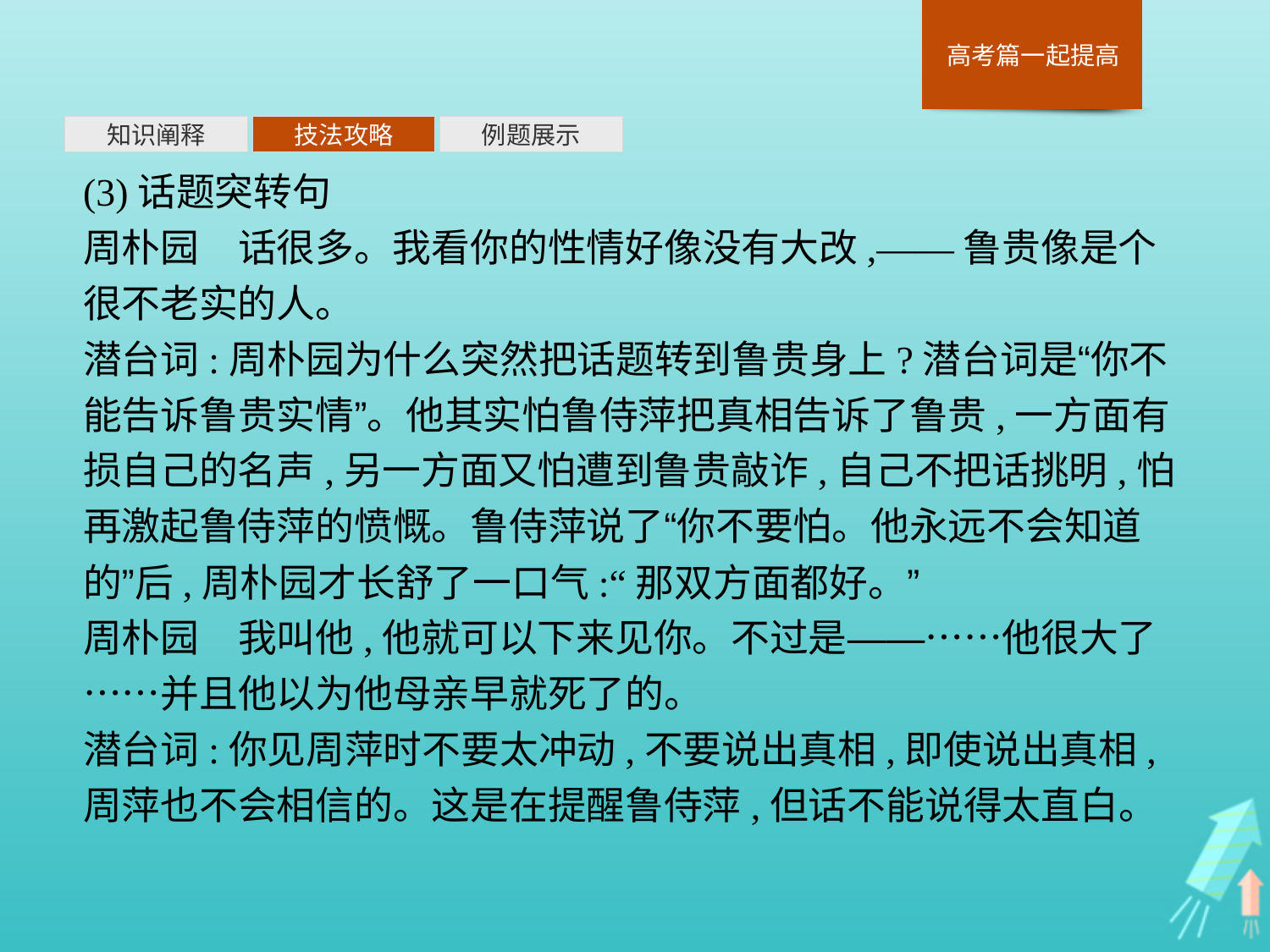

知识阐释
技法攻略
例题展示
(3)话题突转句
周朴园　话很多。我看你的性情好像没有大改,——鲁贵像是个很不老实的人。
潜台词:周朴园为什么突然把话题转到鲁贵身上?潜台词是“你不能告诉鲁贵实情”。他其实怕鲁侍萍把真相告诉了鲁贵,一方面有损自己的名声,另一方面又怕遭到鲁贵敲诈,自己不把话挑明,怕再激起鲁侍萍的愤慨。鲁侍萍说了“你不要怕。他永远不会知道的”后,周朴园才长舒了一口气:“那双方面都好。”
周朴园　我叫他,他就可以下来见你。不过是——……他很大了……并且他以为他母亲早就死了的。
潜台词:你见周萍时不要太冲动,不要说出真相,即使说出真相,周萍也不会相信的。这是在提醒鲁侍萍,但话不能说得太直白。